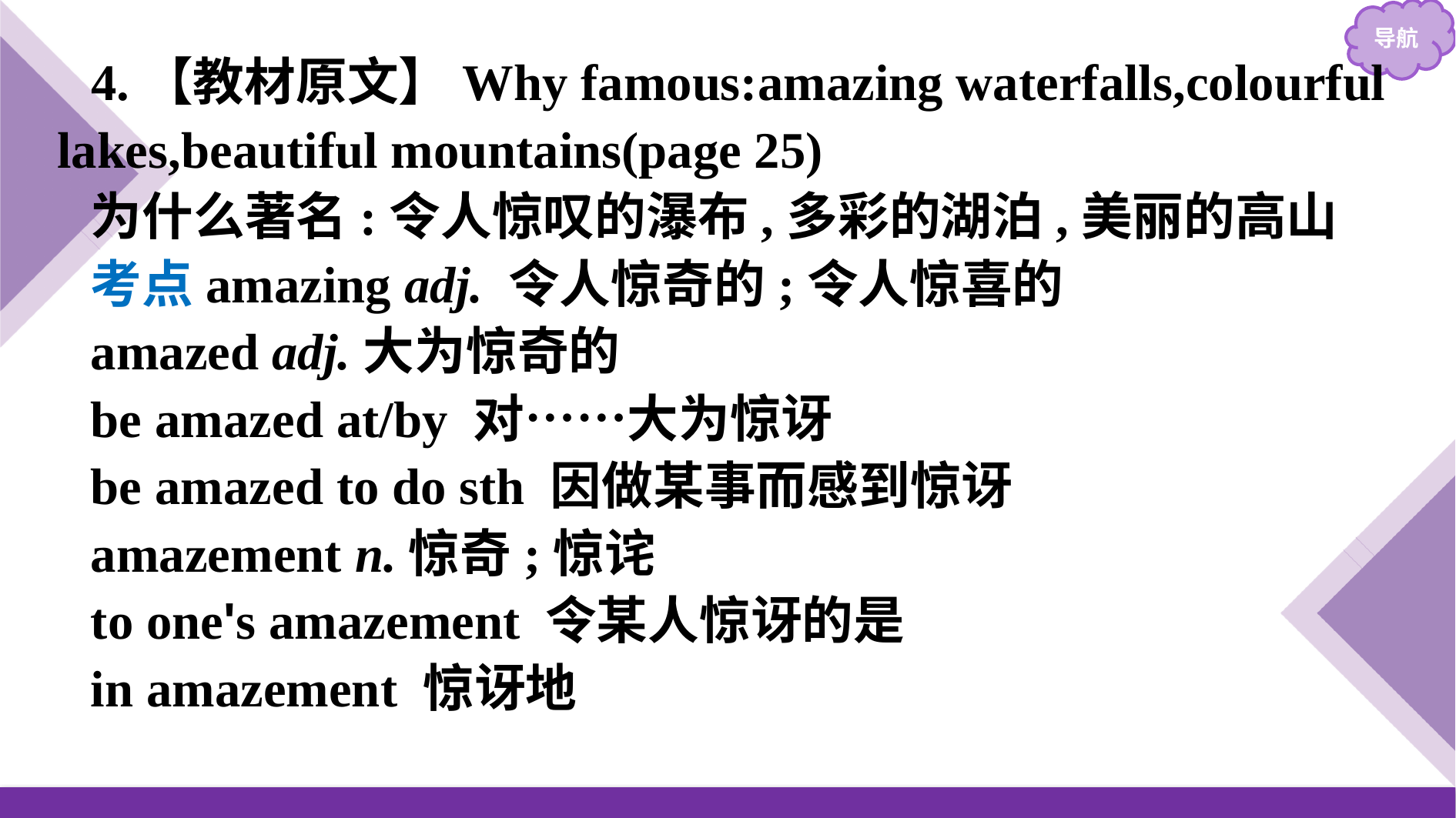

4.【教材原文】Why famous:amazing waterfalls,colourful lakes,beautiful mountains(page 25)
为什么著名:令人惊叹的瀑布,多彩的湖泊,美丽的高山
考点amazing adj. 令人惊奇的;令人惊喜的
amazed adj.大为惊奇的
be amazed at/by 对……大为惊讶
be amazed to do sth 因做某事而感到惊讶
amazement n.惊奇;惊诧
to one's amazement 令某人惊讶的是
in amazement 惊讶地